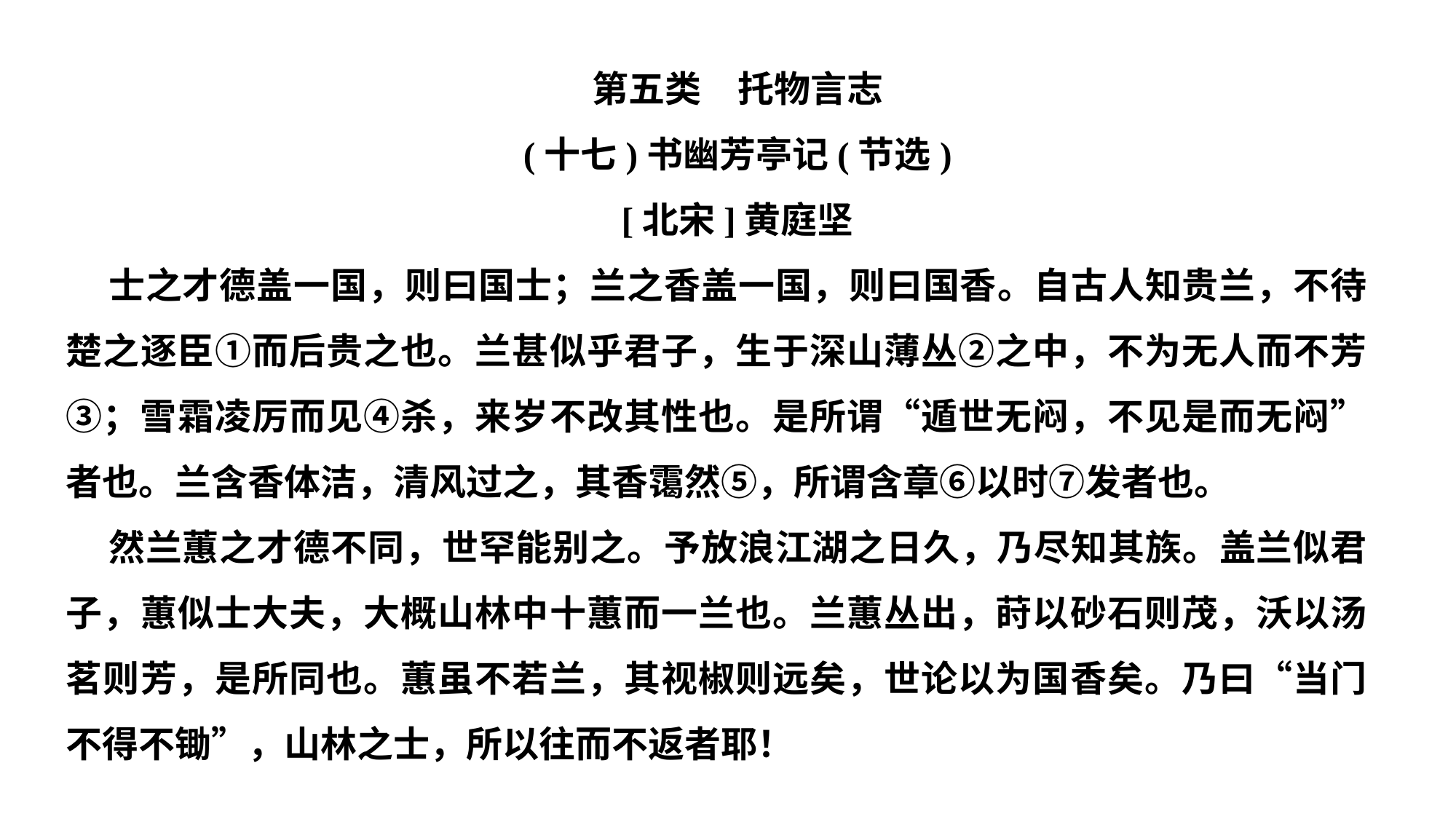

第五类　托物言志
(十七)书幽芳亭记(节选)
[北宋]黄庭坚
士之才德盖一国，则曰国士；兰之香盖一国，则曰国香。自古人知贵兰，不待楚之逐臣①而后贵之也。兰甚似乎君子，生于深山薄丛②之中，不为无人而不芳③；雪霜凌厉而见④杀，来岁不改其性也。是所谓“遁世无闷，不见是而无闷”者也。兰含香体洁，清风过之，其香霭然⑤，所谓含章⑥以时⑦发者也。
然兰蕙之才德不同，世罕能别之。予放浪江湖之日久，乃尽知其族。盖兰似君子，蕙似士大夫，大概山林中十蕙而一兰也。兰蕙丛出，莳以砂石则茂，沃以汤茗则芳，是所同也。蕙虽不若兰，其视椒则远矣，世论以为国香矣。乃曰“当门不得不锄”，山林之士，所以往而不返者耶！